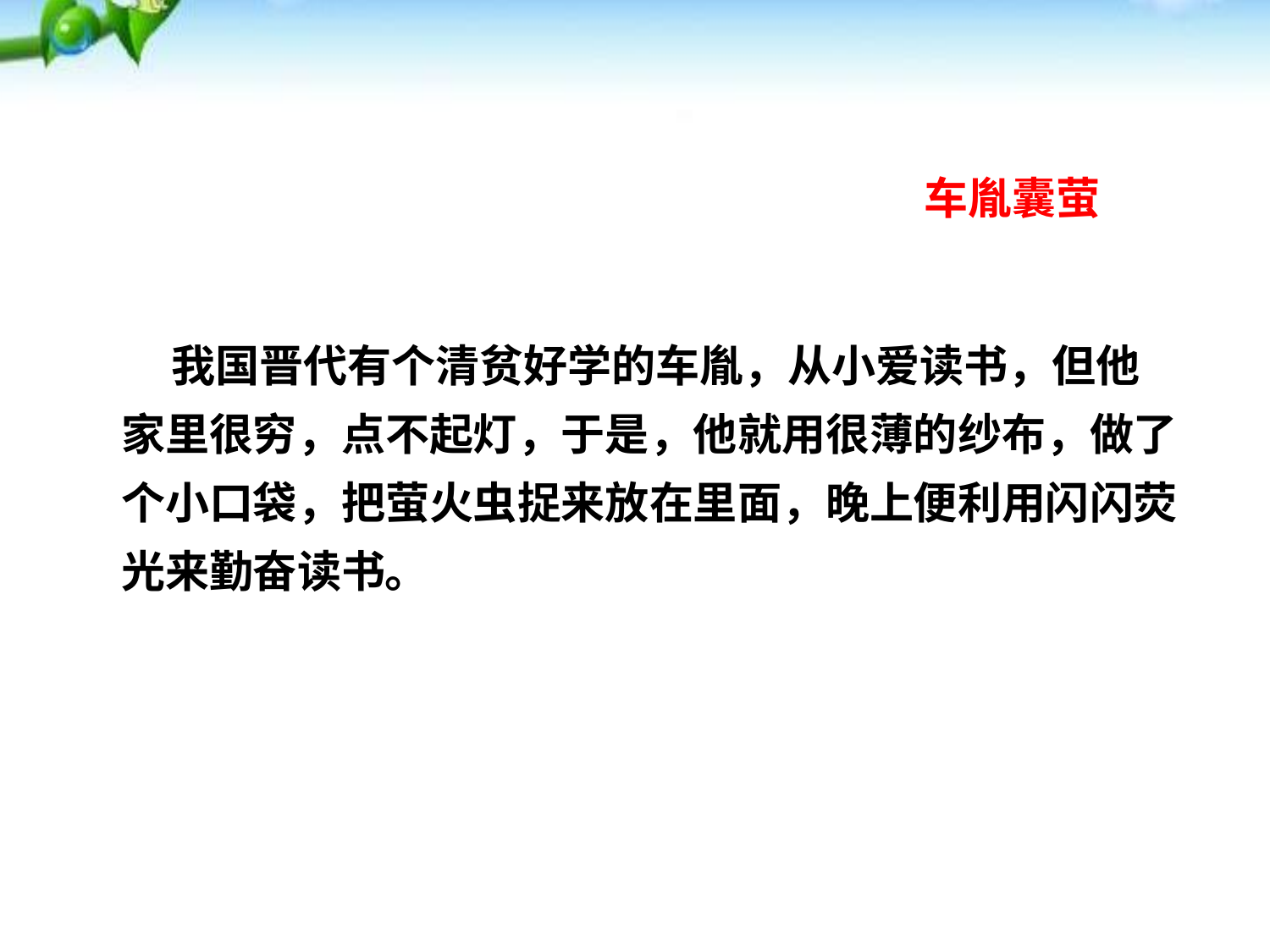

车胤囊萤
    我国晋代有个清贫好学的车胤，从小爱读书，但他家里很穷，点不起灯，于是，他就用很薄的纱布，做了个小口袋，把萤火虫捉来放在里面，晚上便利用闪闪荧光来勤奋读书。